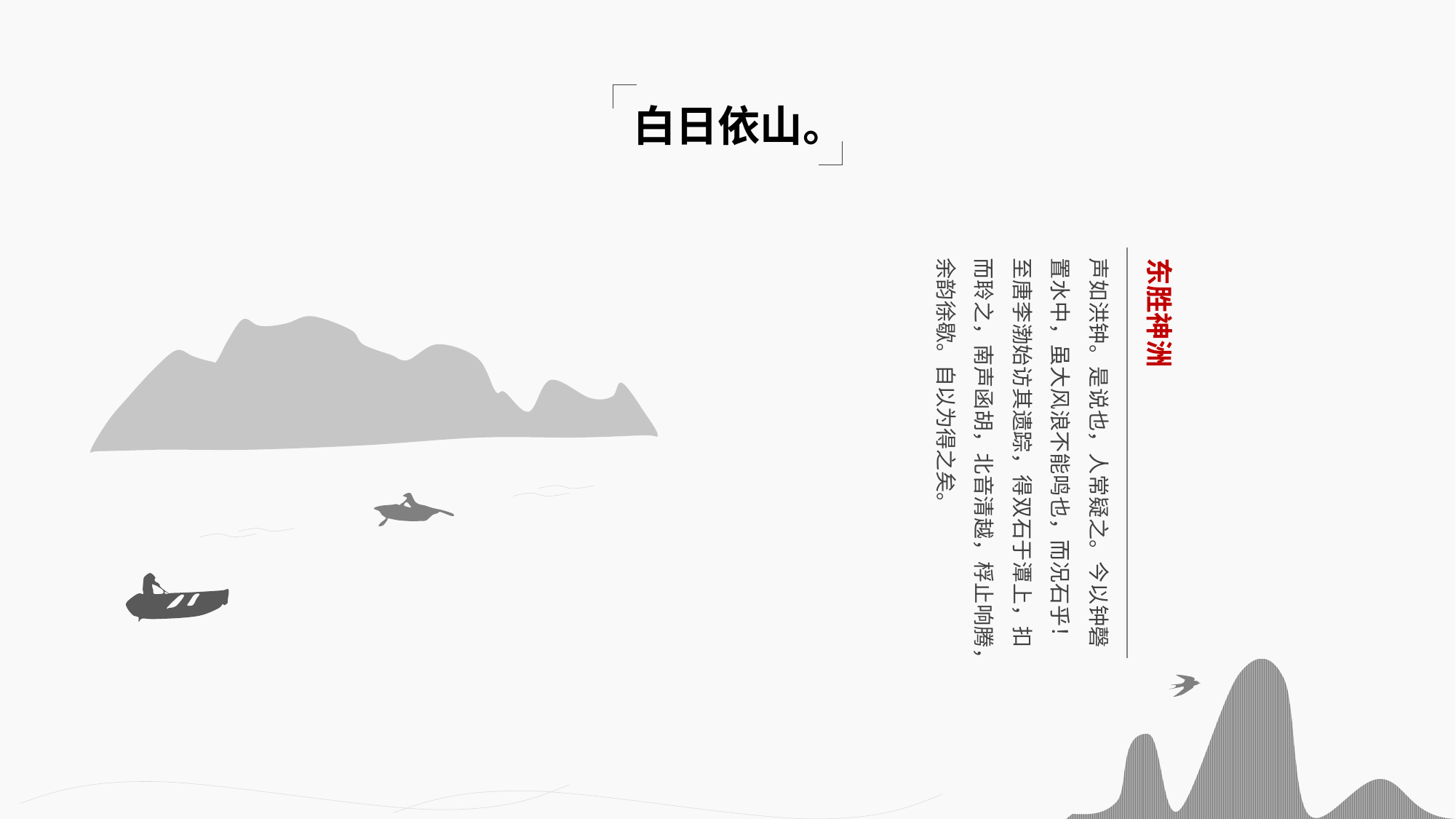

白日依山。
声如洪钟。是说也，人常疑之。今以钟磬置水中，虽大风浪不能鸣也，而况石乎！至唐李渤始访其遗踪，得双石于潭上，扣而聆之，南声函胡，北音清越，桴止响腾，余韵徐歇。自以为得之矣。
东胜神洲